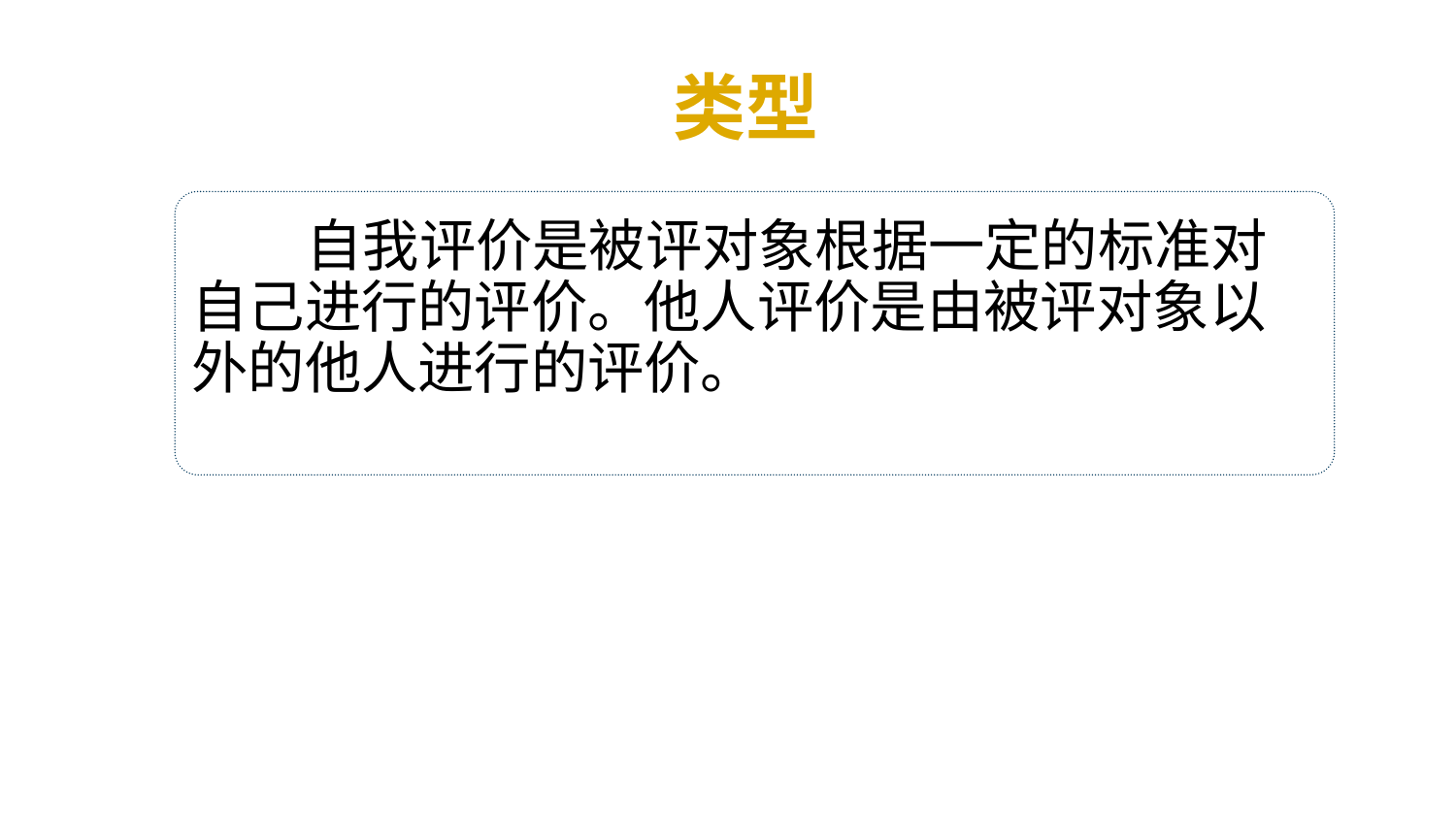

类型

        自我评价是被评对象根据一定的标准对自己进行的评价。他人评价是由被评对象以外的他人进行的评价。